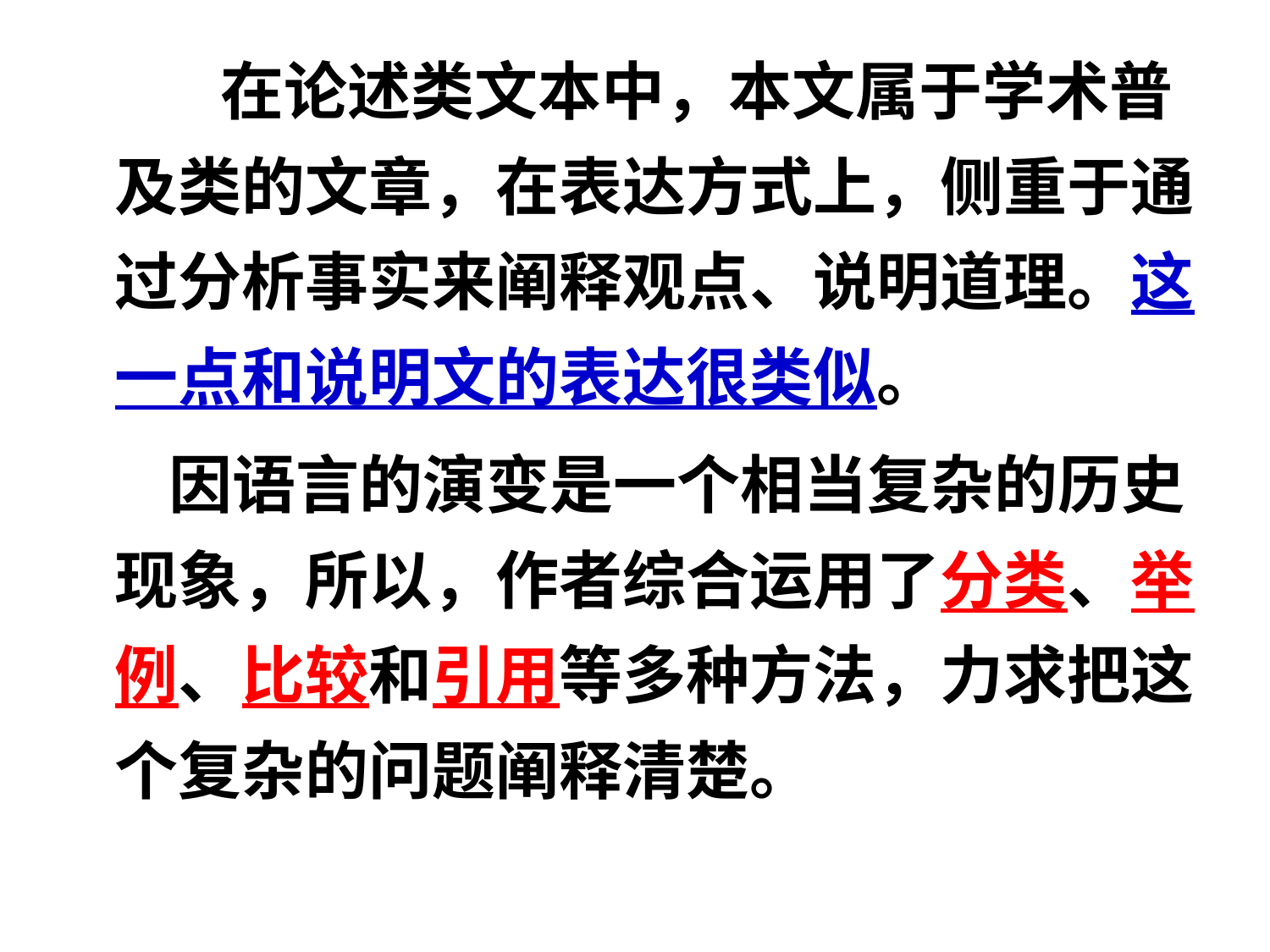

在论述类文本中，本文属于学术普及类的文章，在表达方式上，侧重于通过分析事实来阐释观点、说明道理。这一点和说明文的表达很类似。
      因语言的演变是一个相当复杂的历史现象，所以，作者综合运用了分类、举例、比较和引用等多种方法，力求把这个复杂的问题阐释清楚。